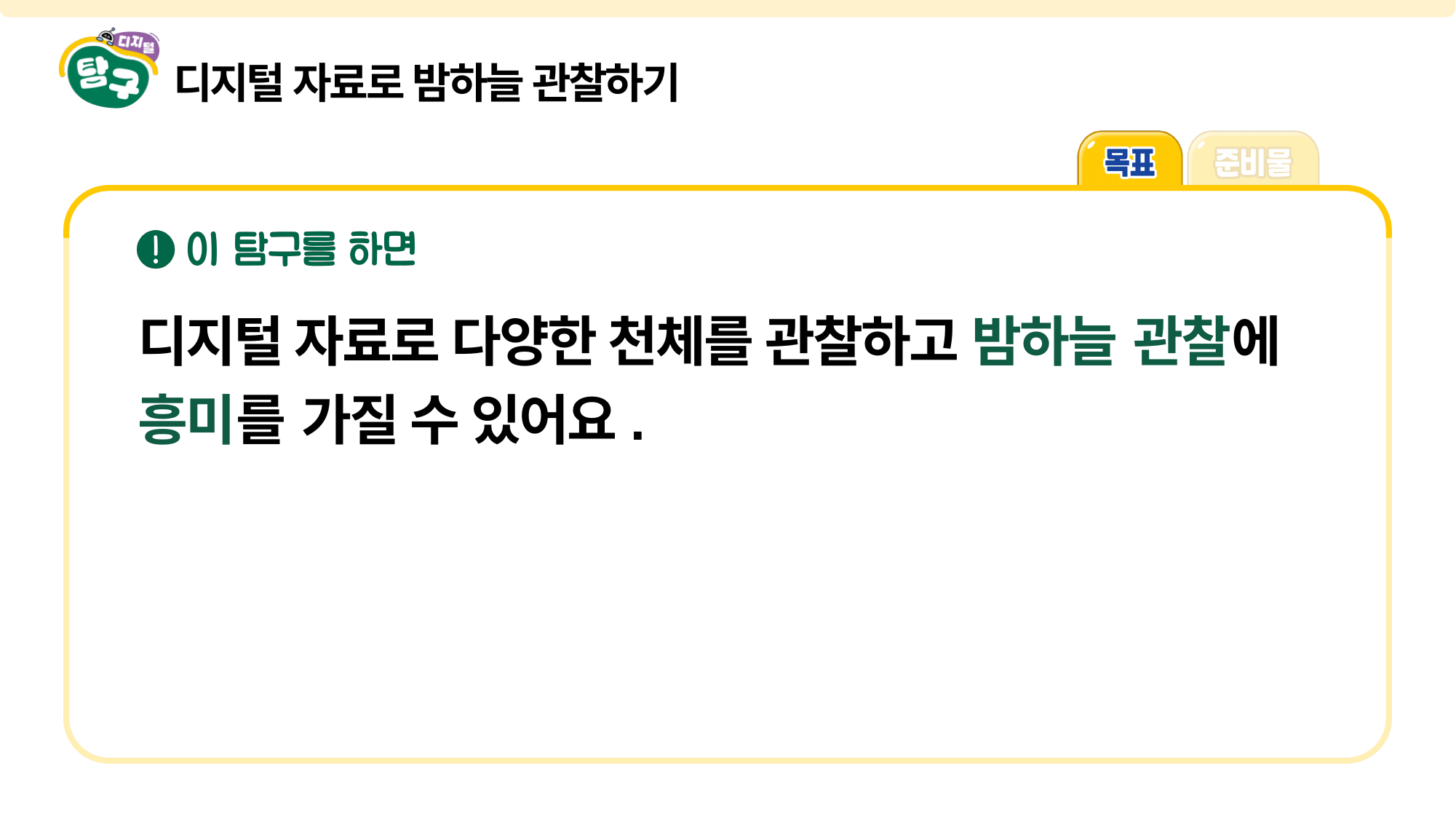

디지털 자료로 밤하늘 관찰하기
디지털 자료로 다양한 천체를 관찰하고 밤하늘 관찰에 흥미를 가질 수 있어요.